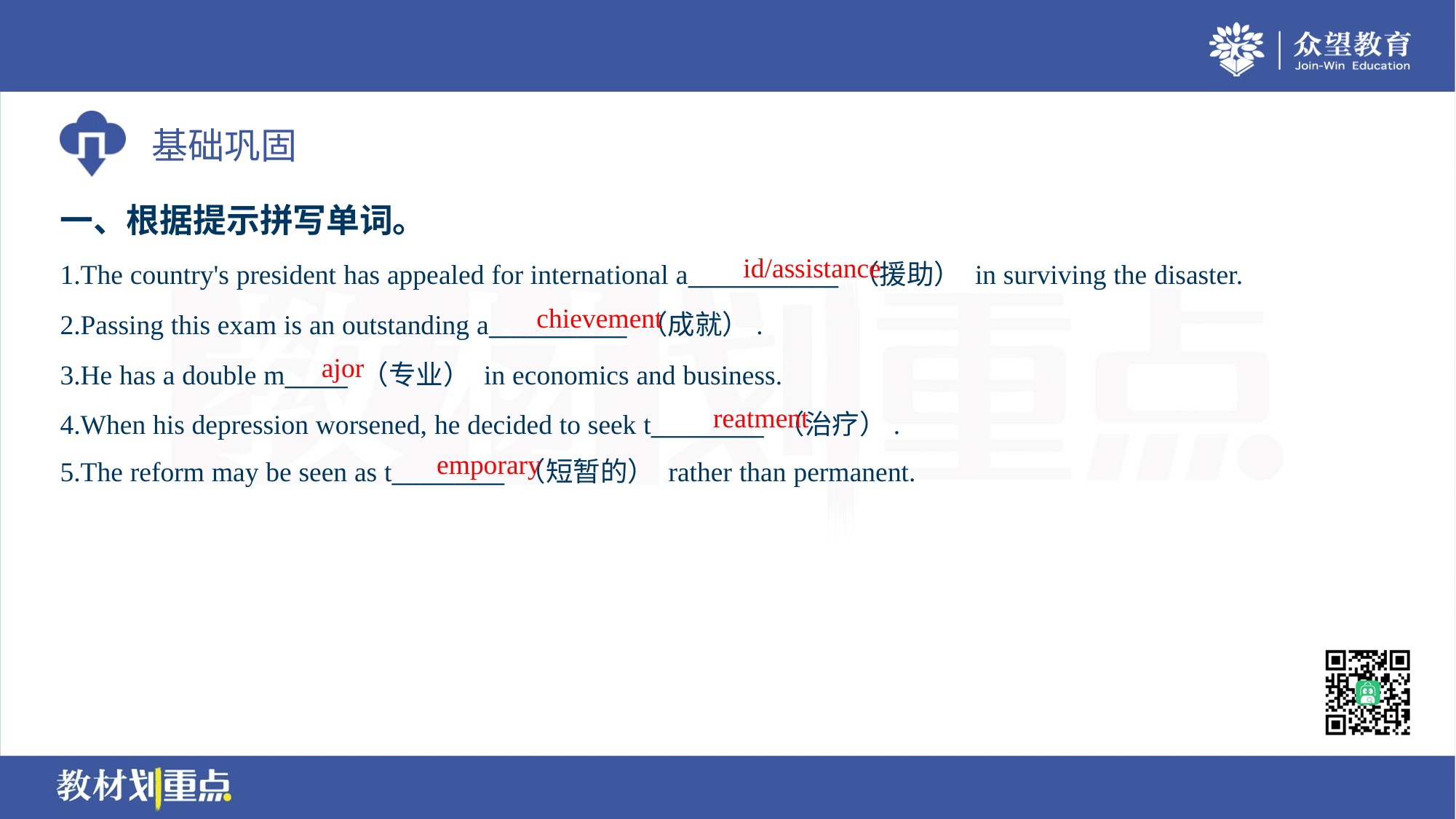

一、根据提示拼写单词。
id/assistance
1.The country's president has appealed for international a____________ （援助） in surviving the disaster.
2.Passing this exam is an outstanding a___________ （成就）.
3.He has a double m_____ （专业） in economics and business.
4.When his depression worsened, he decided to seek t_________ （治疗）.
5.The reform may be seen as t_________ （短暂的） rather than permanent.
chievement
ajor
reatment
emporary